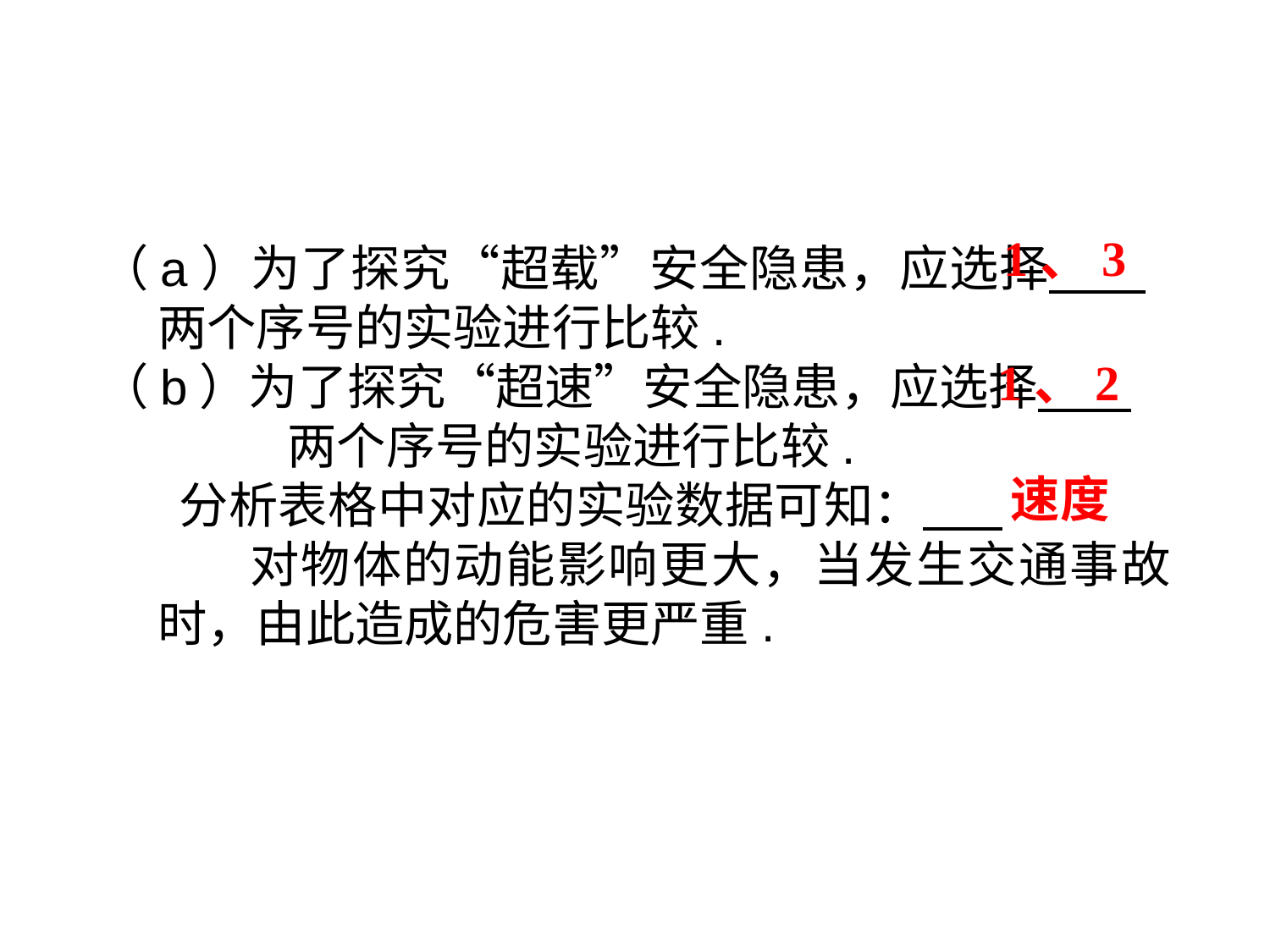

1、3
（a）为了探究“超载”安全隐患，应选择　    . 两个序号的实验进行比较.
（b）为了探究“超速”安全隐患，应选择　    .       　两个序号的实验进行比较.
      分析表格中对应的实验数据可知：       . 　         　 对物体的动能影响更大，当发生交通事故时，由此造成的危害更严重.
1、2
速度